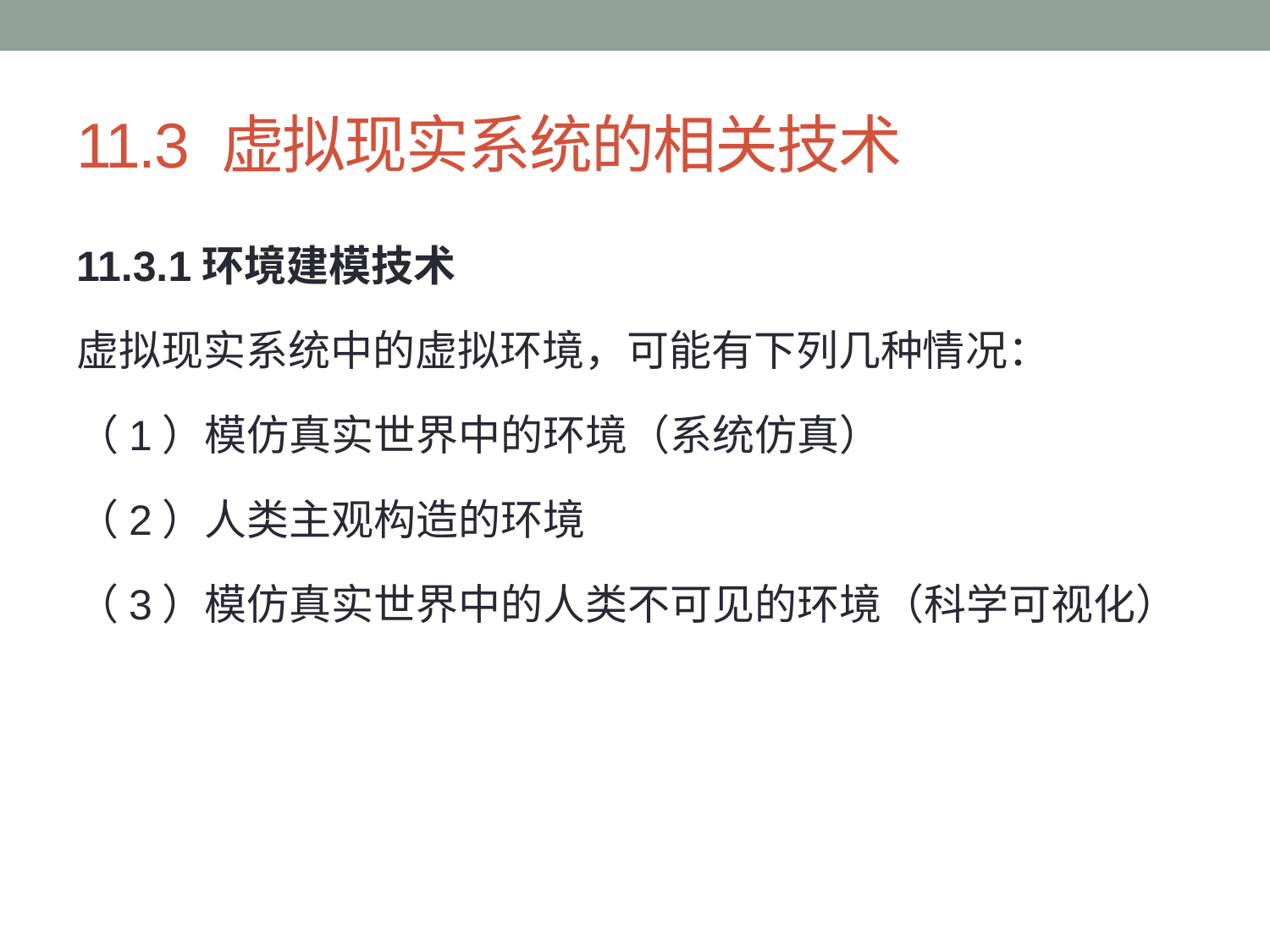

# 11.3 虚拟现实系统的相关技术
11.3.1环境建模技术
虚拟现实系统中的虚拟环境，可能有下列几种情况：
（1）模仿真实世界中的环境（系统仿真）
（2）人类主观构造的环境
（3）模仿真实世界中的人类不可见的环境（科学可视化）